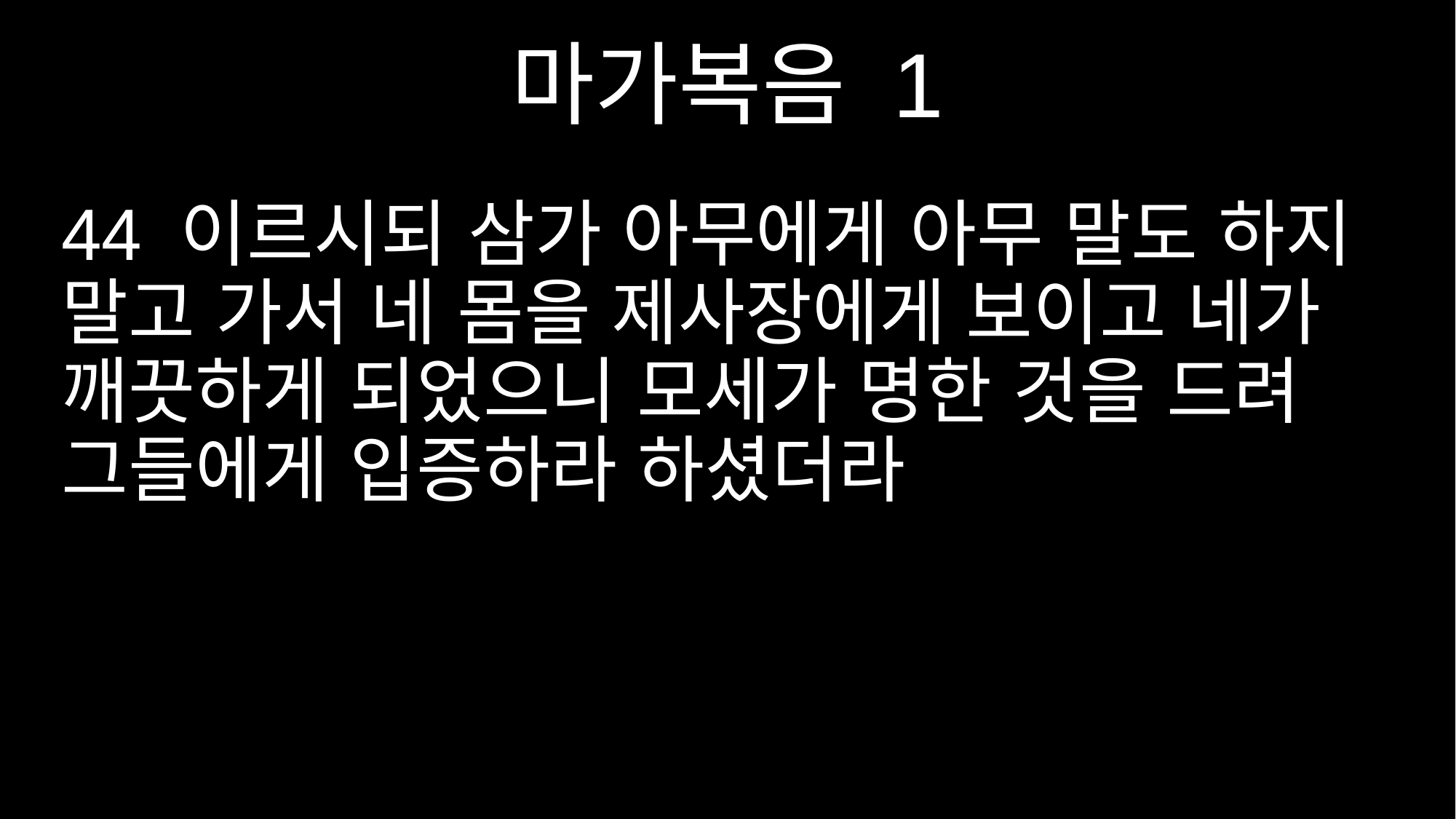

마가복음 1
44 이르시되 삼가 아무에게 아무 말도 하지 말고 가서 네 몸을 제사장에게 보이고 네가 깨끗하게 되었으니 모세가 명한 것을 드려 그들에게 입증하라 하셨더라